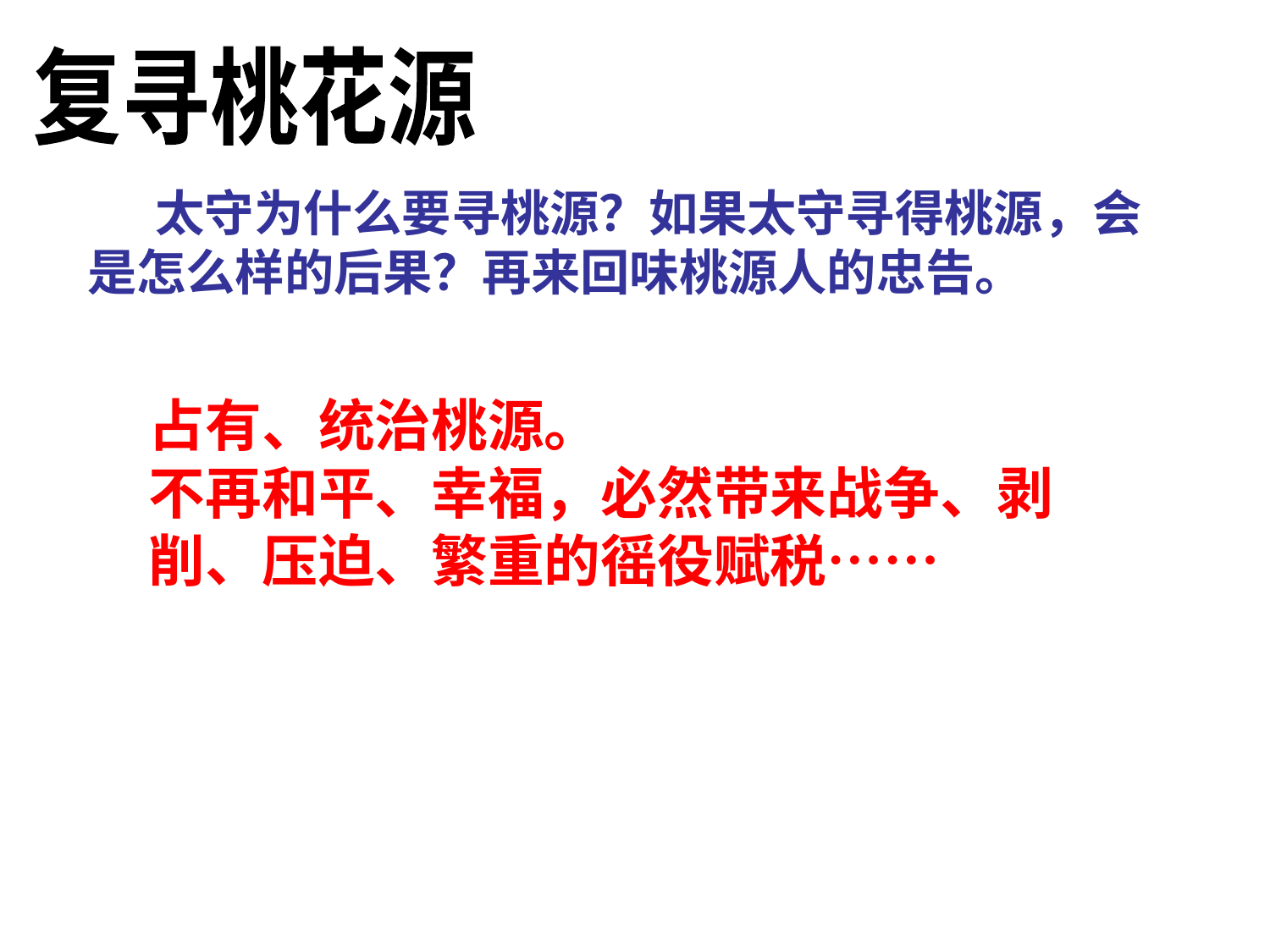

#
复寻桃花源
     太守为什么要寻桃源？如果太守寻得桃源，会是怎么样的后果？再来回味桃源人的忠告。

占有、统治桃源。
不再和平、幸福，必然带来战争、剥削、压迫、繁重的徭役赋税……